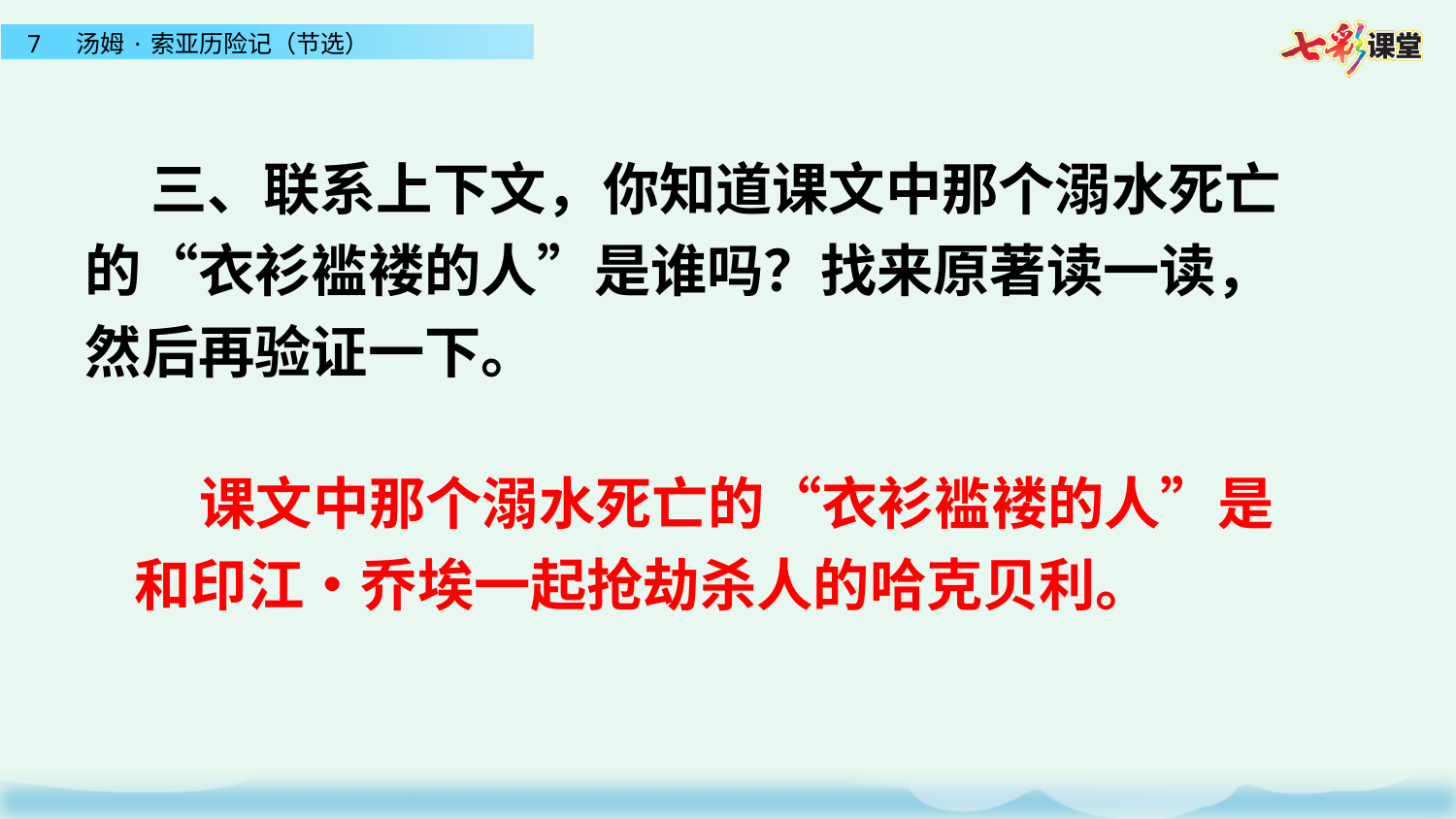

三、联系上下文，你知道课文中那个溺水死亡的“衣衫褴褛的人”是谁吗？找来原著读一读，然后再验证一下。
    课文中那个溺水死亡的“衣衫褴褛的人”是和印江•乔埃一起抢劫杀人的哈克贝利。